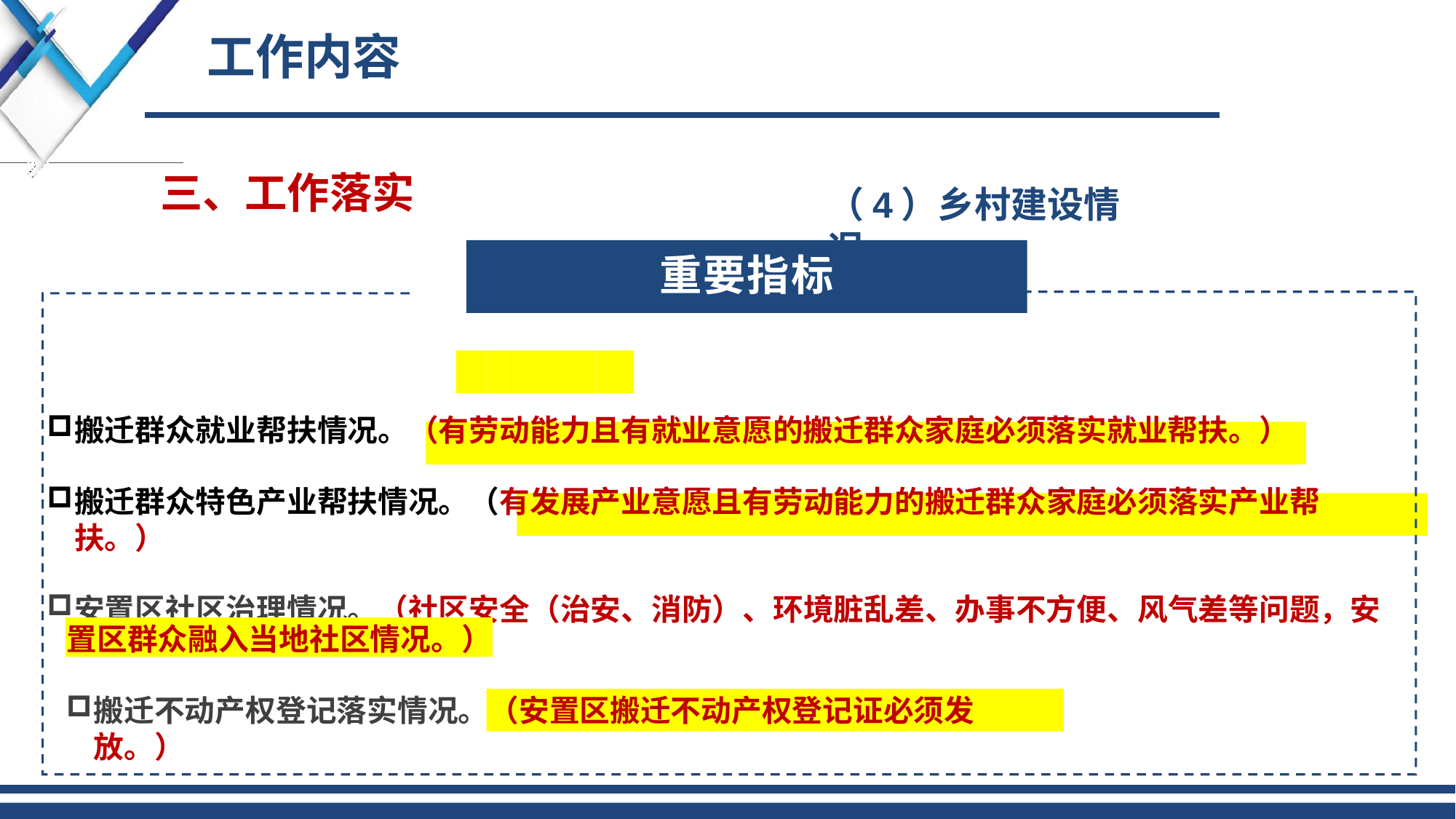

# 工作内容

三、工作落实
（4）乡村建设情况

重要指标

搬迁群众就业帮扶情况。（有劳动能力且有就业意愿的搬迁群众家庭必须落实就业帮扶。）
搬迁群众特色产业帮扶情况。（有发展产业意愿且有劳动能力的搬迁群众家庭必须落实产业帮扶。）
安置区社区治理情况。（社区安全（治安、消防）、环境脏乱差、办事不方便、风气差等问题，安

置区群众融入当地社区情况。）

搬迁不动产权登记落实情况。（安置区搬迁不动产权登记证必须发放。）